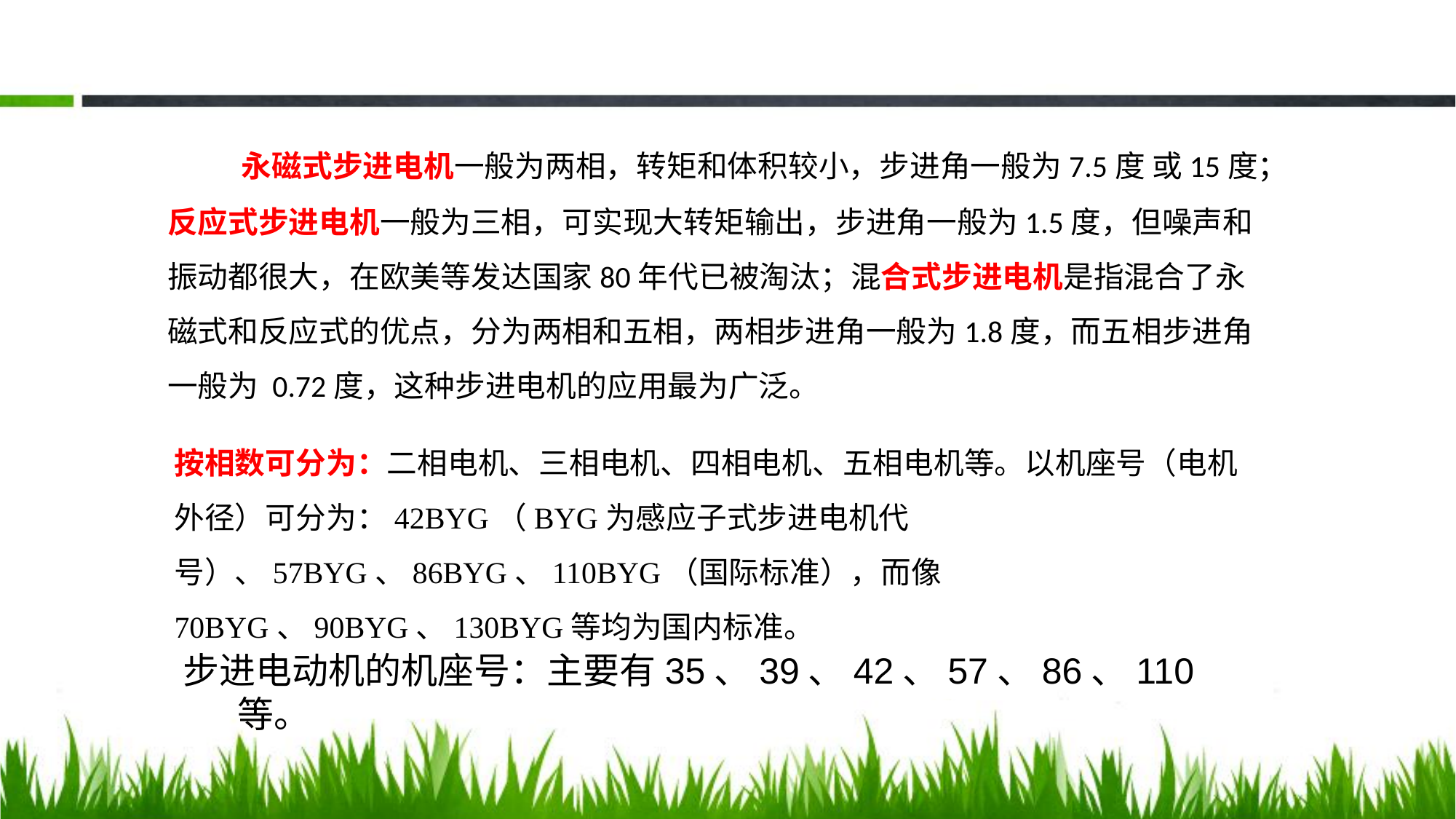

永磁式步进电机一般为两相，转矩和体积较小，步进角一般为7.5度 或15度；反应式步进电机一般为三相，可实现大转矩输出，步进角一般为1.5度，但噪声和振动都很大，在欧美等发达国家80年代已被淘汰；混合式步进电机是指混合了永磁式和反应式的优点，分为两相和五相，两相步进角一般为1.8度，而五相步进角一般为 0.72度，这种步进电机的应用最为广泛。
按相数可分为：二相电机、三相电机、四相电机、五相电机等。以机座号（电机外径）可分为：42BYG（BYG为感应子式步进电机代号）、57BYG、86BYG、110BYG（国际标准），而像70BYG、90BYG、130BYG等均为国内标准。
步进电动机的机座号：主要有35、39、42、57、86、110等。